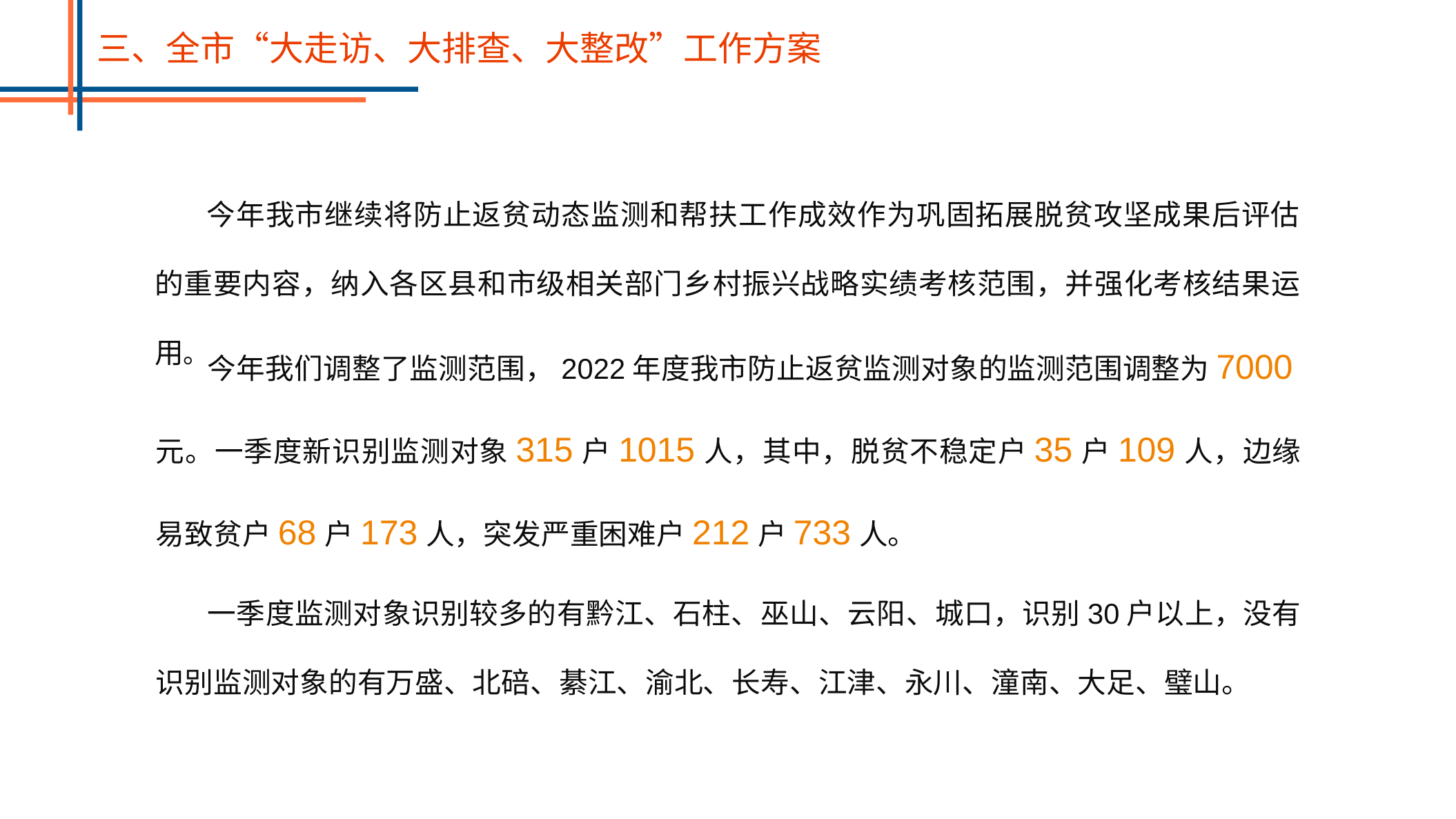

三、全市“大走访、大排查、大整改”工作方案

今年我市继续将防止返贫动态监测和帮扶工作成效作为巩固拓展脱贫攻坚成果后评估的重要内容，纳入各区县和市级相关部门乡村振兴战略实绩考核范围，并强化考核结果运用。
今年我们调整了监测范围，2022年度我市防止返贫监测对象的监测范围调整为7000元。一季度新识别监测对象315户1015人，其中，脱贫不稳定户35户109人，边缘易致贫户68户173人，突发严重困难户212户733人。
一季度监测对象识别较多的有黔江、石柱、巫山、云阳、城口，识别30户以上，没有识别监测对象的有万盛、北碚、綦江、渝北、长寿、江津、永川、潼南、大足、璧山。